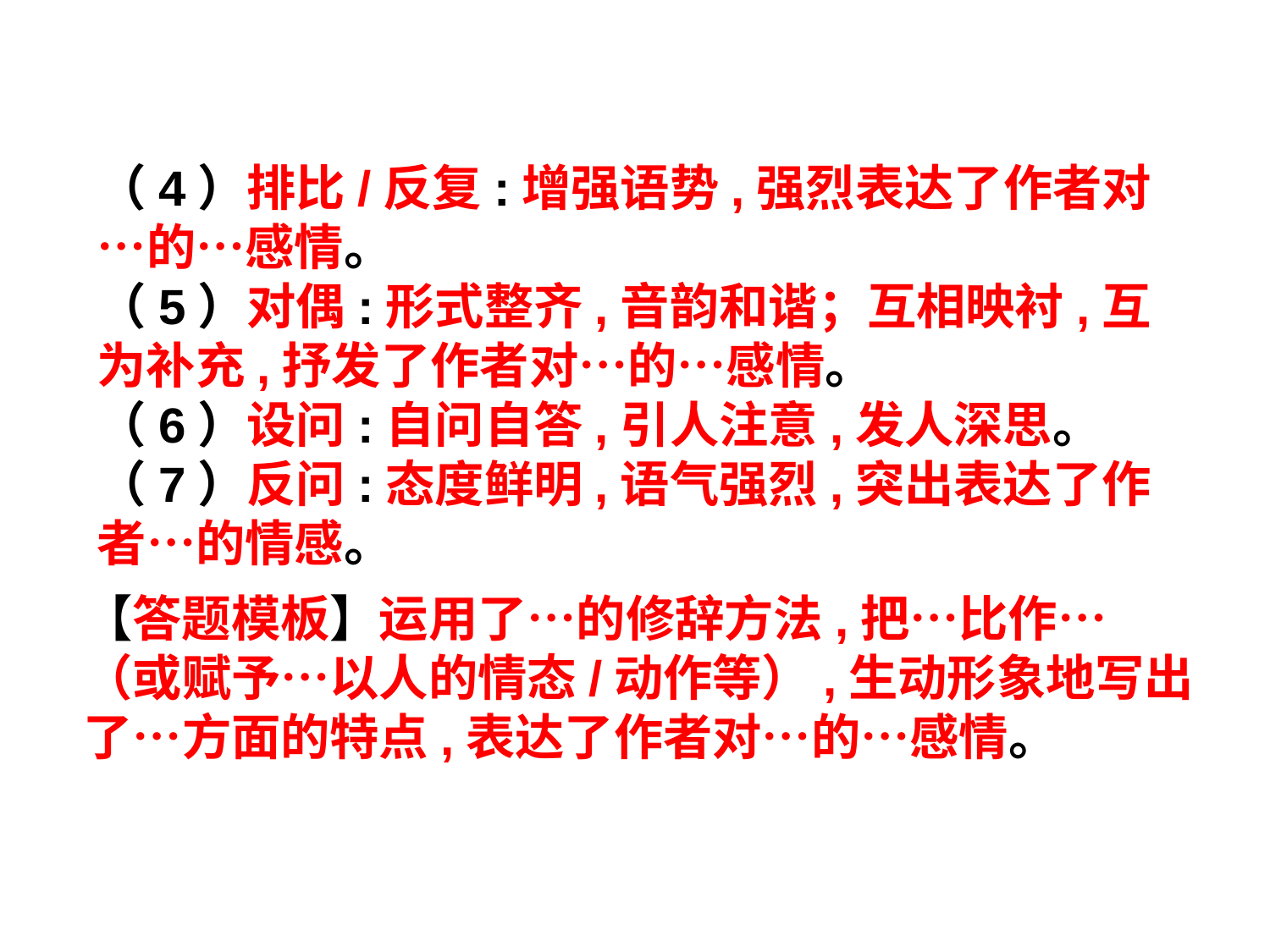

（4）排比/反复:增强语势,强烈表达了作者对…的…感情。
（5）对偶:形式整齐,音韵和谐；互相映衬,互为补充,抒发了作者对…的…感情。
（6）设问:自问自答,引人注意,发人深思。
（7）反问:态度鲜明,语气强烈,突出表达了作者…的情感。
【答题模板】运用了…的修辞方法,把…比作…（或赋予…以人的情态/动作等）,生动形象地写出了…方面的特点,表达了作者对…的…感情。